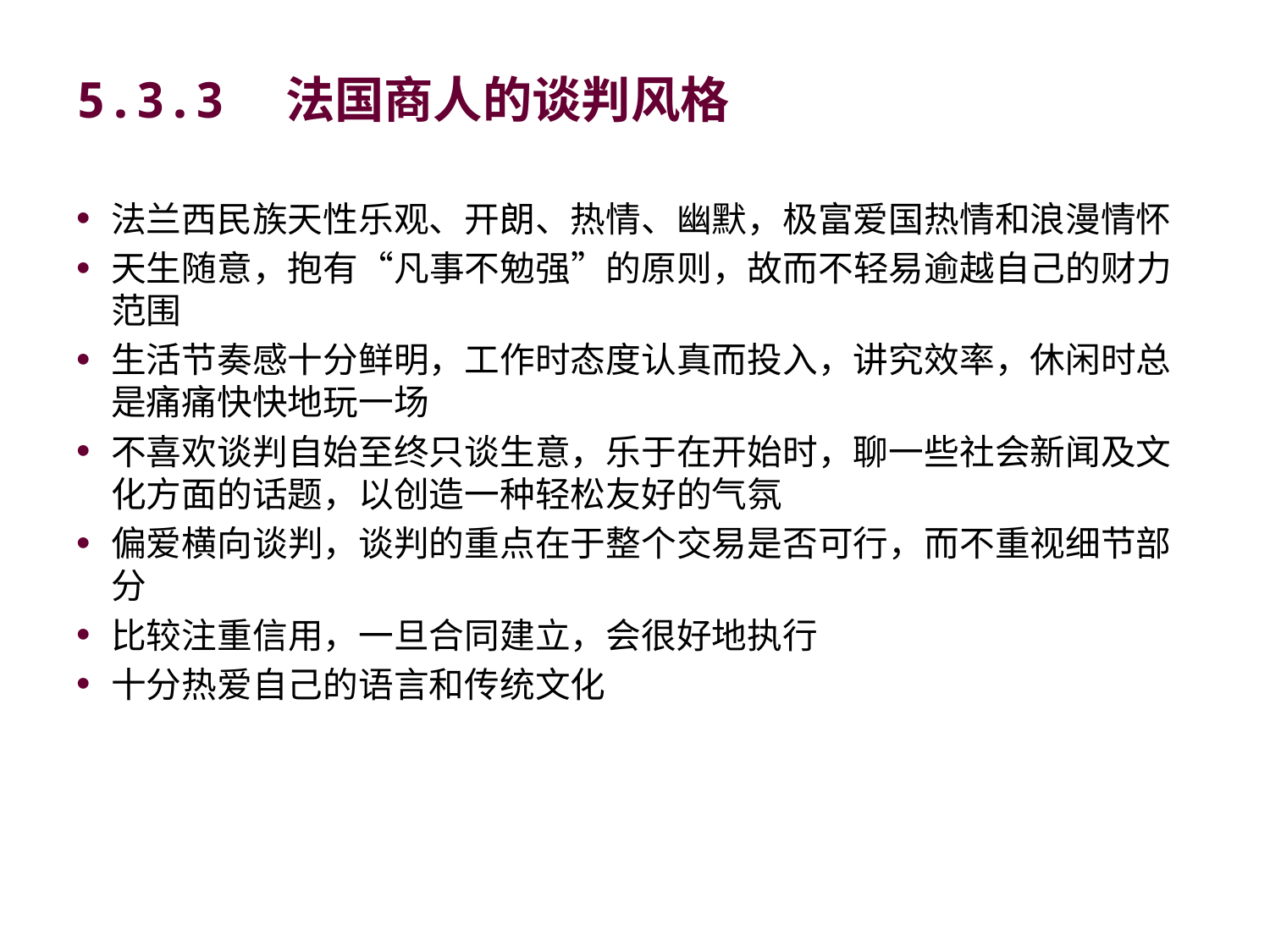

# 5.3.3　法国商人的谈判风格
法兰西民族天性乐观、开朗、热情、幽默，极富爱国热情和浪漫情怀
天生随意，抱有“凡事不勉强”的原则，故而不轻易逾越自己的财力范围
生活节奏感十分鲜明，工作时态度认真而投入，讲究效率，休闲时总是痛痛快快地玩一场
不喜欢谈判自始至终只谈生意，乐于在开始时，聊一些社会新闻及文化方面的话题，以创造一种轻松友好的气氛
偏爱横向谈判，谈判的重点在于整个交易是否可行，而不重视细节部分
比较注重信用，一旦合同建立，会很好地执行
十分热爱自己的语言和传统文化